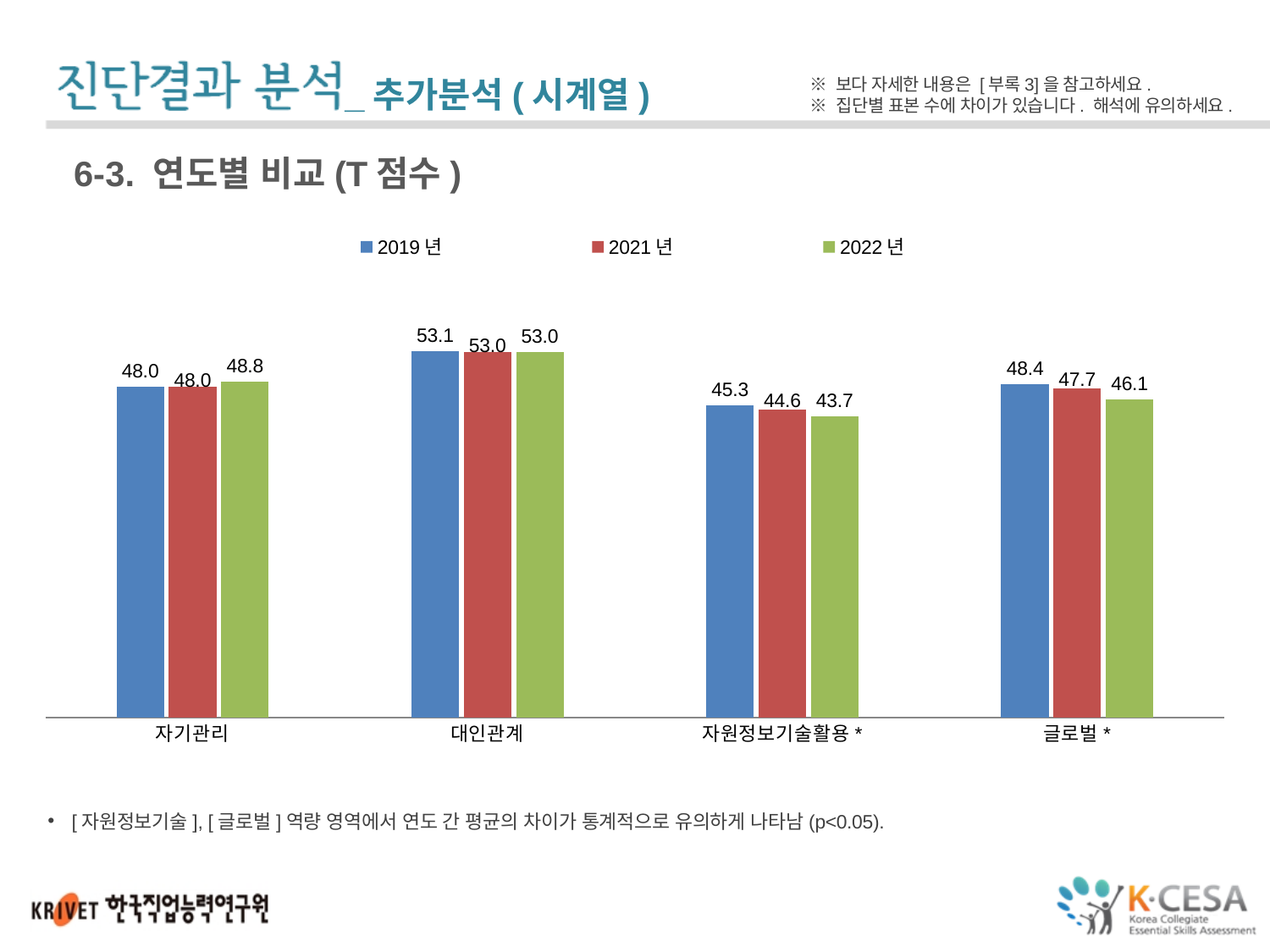

_추가분석(시계열)
※ 보다 자세한 내용은 [부록3]을 참고하세요.
※ 집단별 표본 수에 차이가 있습니다. 해석에 유의하세요.
6-3. 연도별 비교(T점수)

### Chart

| Category | 2019년 | 2021년 | 2022년 |
|---|---|---|---|
| 자기관리 | 47.96901360544218 | 47.96759408602146 | 48.78561679790014 |
| 대인관계 | 53.10479729729725 | 53.010916334661445 | 53.01182175622546 |
| 자원정보기술활용* | 45.273972602739725 | 44.64912280701754 | 43.71108179419525 |
| 글로벌* | 48.39556597222218 | 47.70452316076292 | 46.11799999999997 |
[자원정보기술], [글로벌]역량 영역에서 연도 간 평균의 차이가 통계적으로 유의하게 나타남(p<0.05).